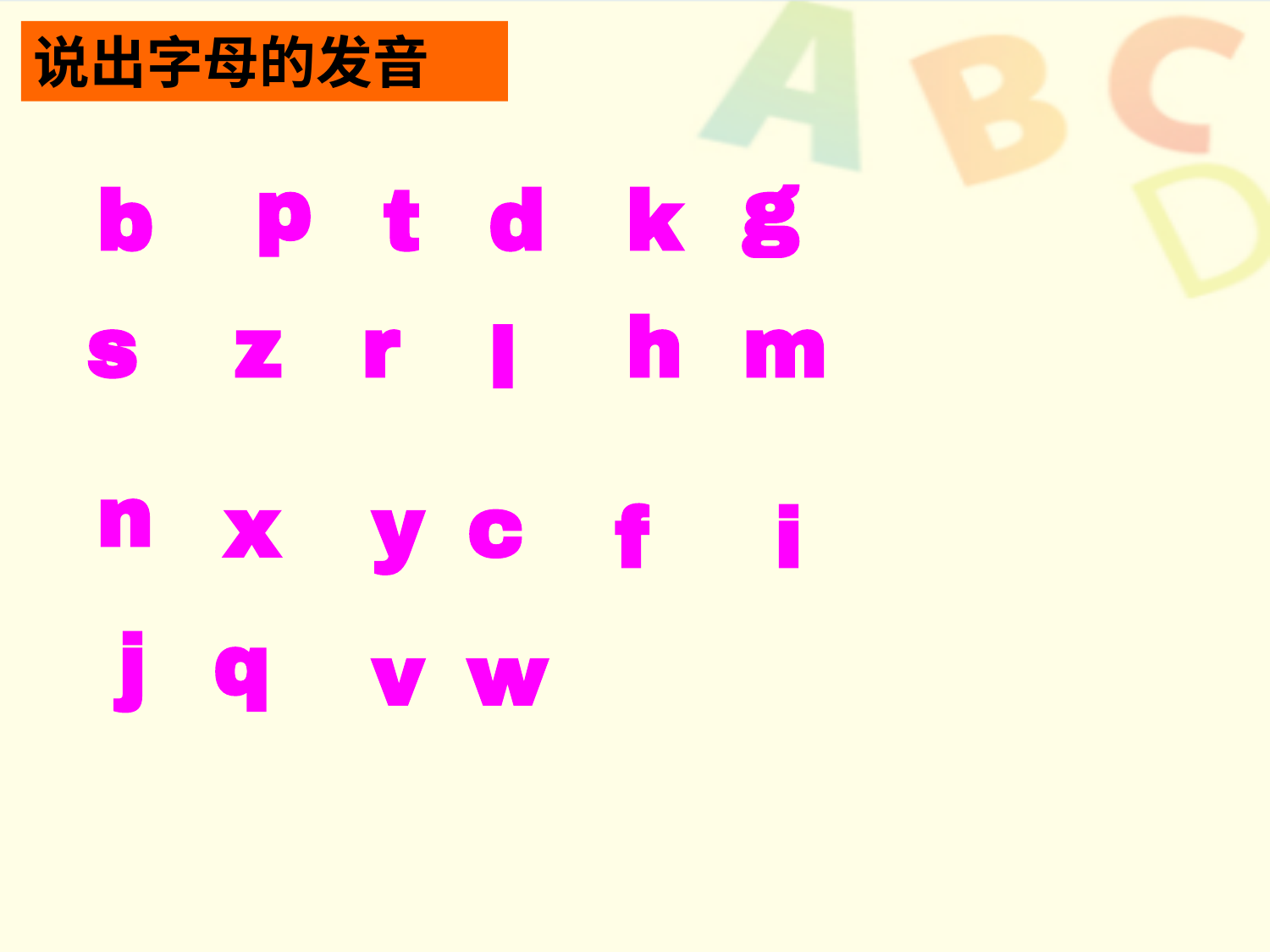

说出字母的发音
p
g
b
t
d
k
s
z
r
h
m
l
n
x
y
c
f
i
j
q
v
w